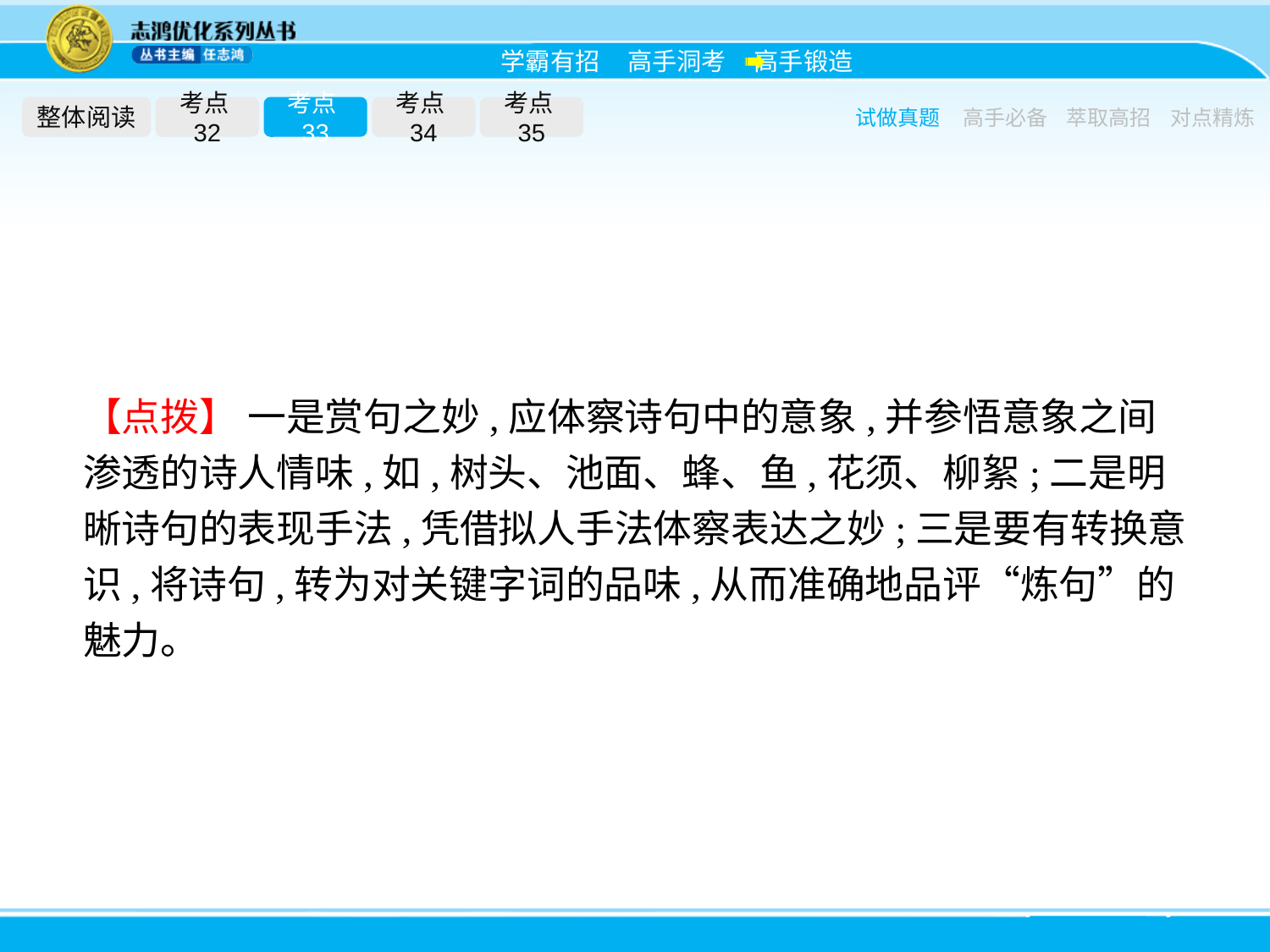

整体阅读
考点32
考点33
考点34
考点35
试做真题
高手必备
萃取高招
对点精炼
【点拨】 一是赏句之妙,应体察诗句中的意象,并参悟意象之间渗透的诗人情味,如,树头、池面、蜂、鱼,花须、柳絮;二是明晰诗句的表现手法,凭借拟人手法体察表达之妙;三是要有转换意识,将诗句,转为对关键字词的品味,从而准确地品评“炼句”的魅力。